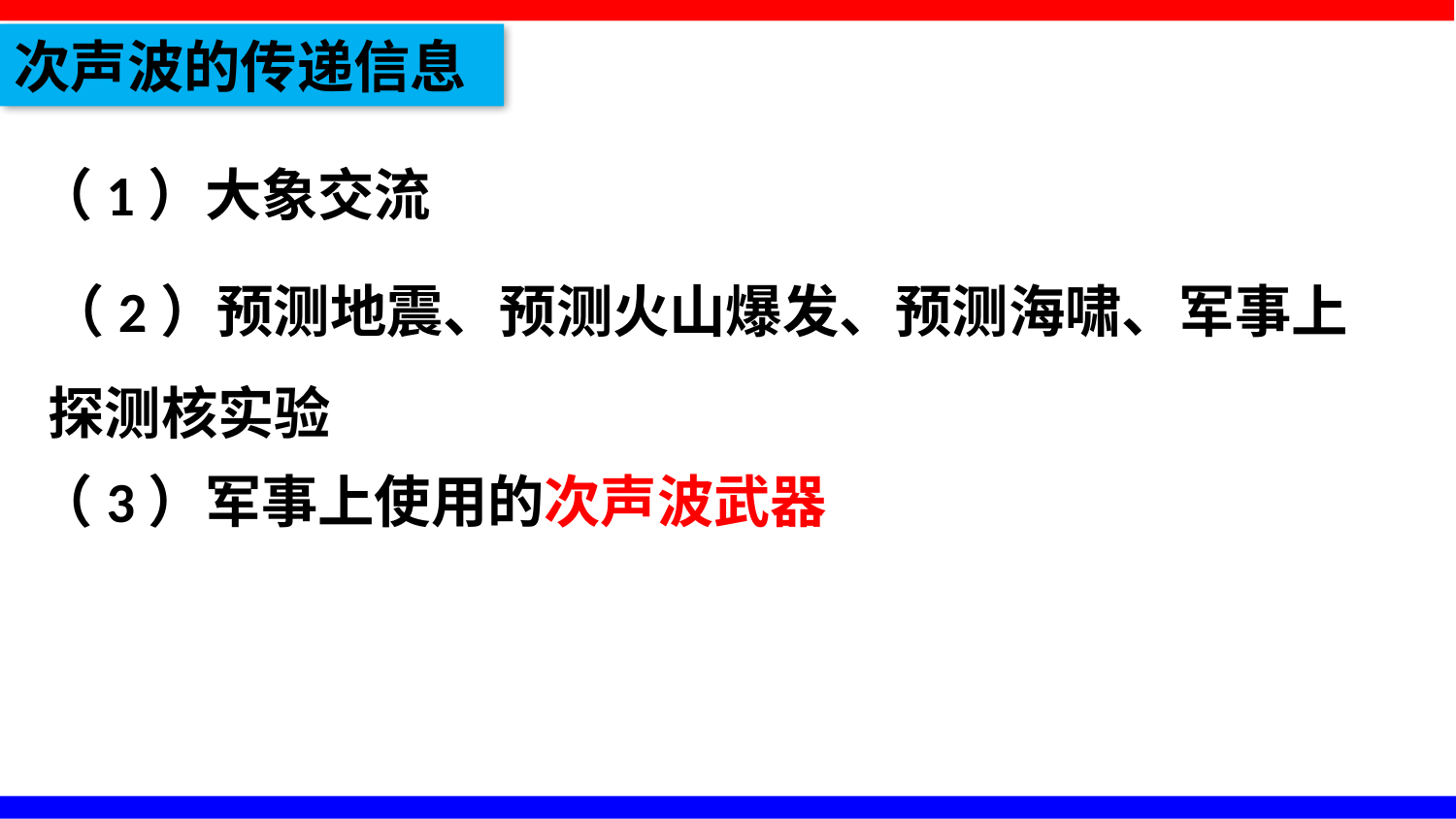

次声波的传递信息
（1）大象交流
（2）预测地震、预测火山爆发、预测海啸、军事上探测核实验
（3）军事上使用的次声波武器